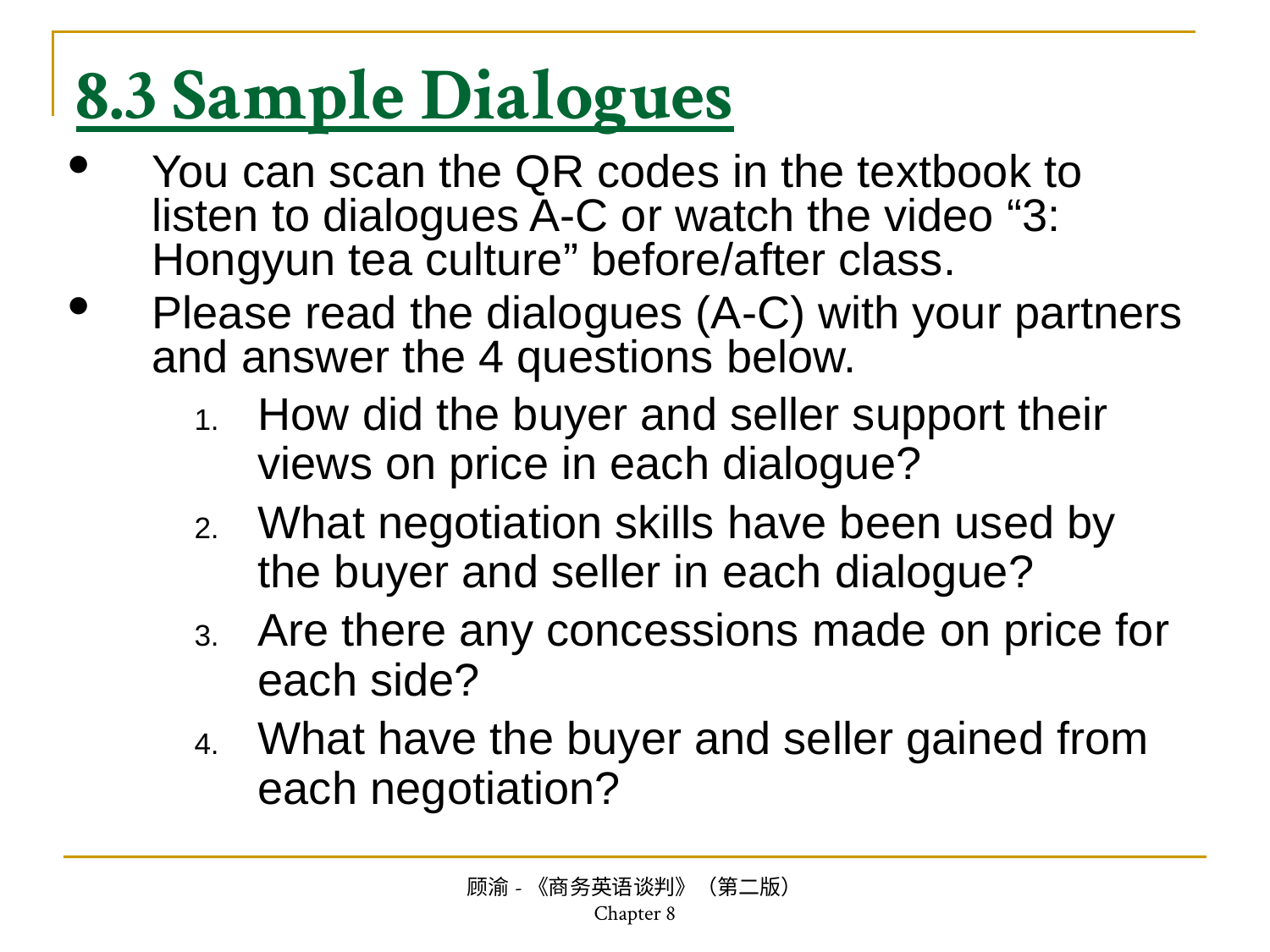

# 8.3 Sample Dialogues
You can scan the QR codes in the textbook to listen to dialogues A-C or watch the video “3: Hongyun tea culture” before/after class.
Please read the dialogues (A-C) with your partners and answer the 4 questions below.
How did the buyer and seller support their views on price in each dialogue?
What negotiation skills have been used by the buyer and seller in each dialogue?
Are there any concessions made on price for each side?
What have the buyer and seller gained from each negotiation?

17
顾渝-《商务英语谈判》（第二版） Chapter 8